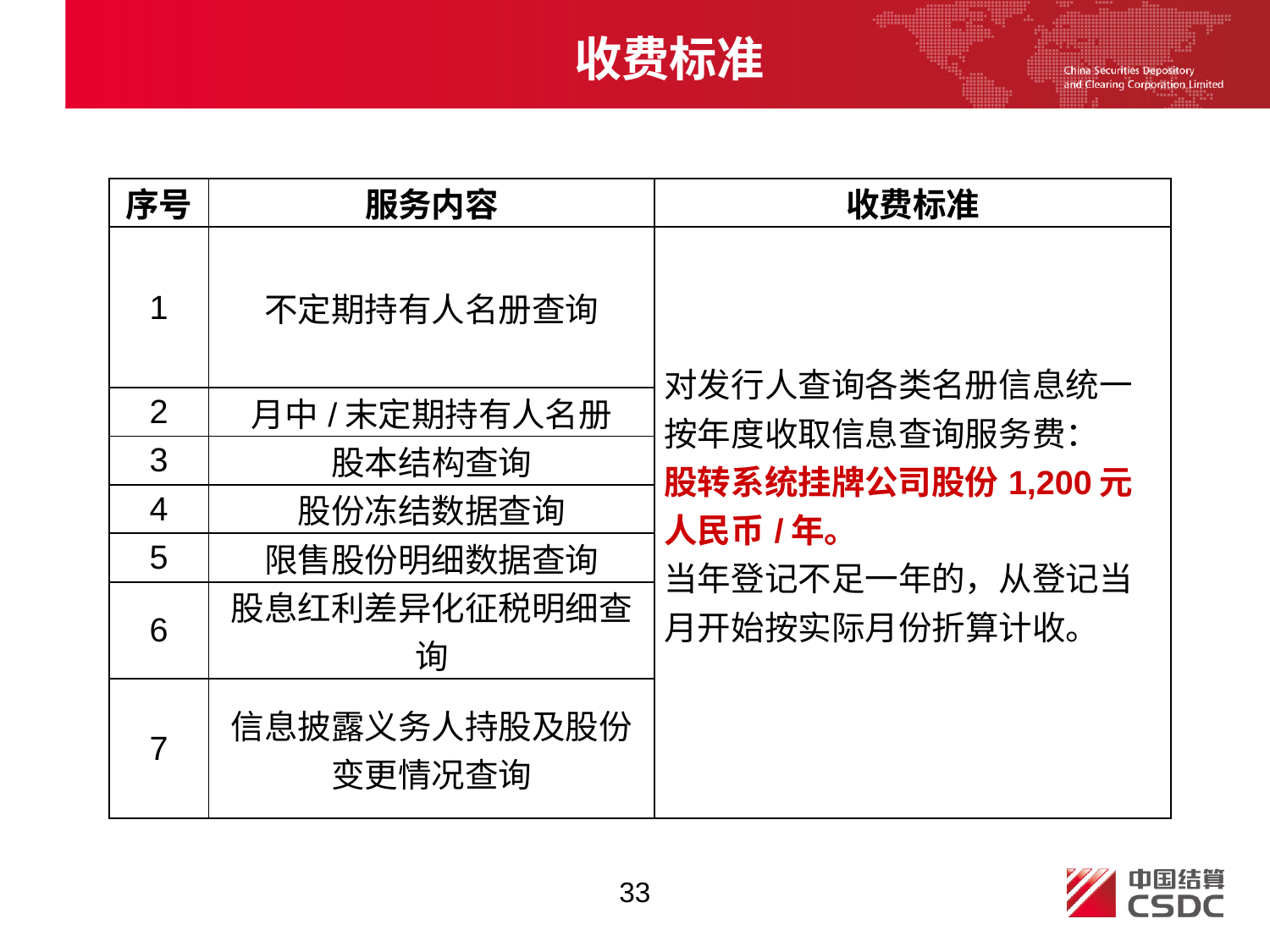

收费标准
| 序号 | 服务内容 | 收费标准 |
| --- | --- | --- |
| 1 | 不定期持有人名册查询 | 对发行人查询各类名册信息统一按年度收取信息查询服务费： 股转系统挂牌公司股份1,200元人民币/年。 当年登记不足一年的，从登记当月开始按实际月份折算计收。 |
| 2 | 月中/末定期持有人名册 |  |
| 3 | 股本结构查询 |  |
| 4 | 股份冻结数据查询 |  |
| 5 | 限售股份明细数据查询 |  |
| 6 | 股息红利差异化征税明细查询 |  |
| 7 | 信息披露义务人持股及股份变更情况查询 |  |
33